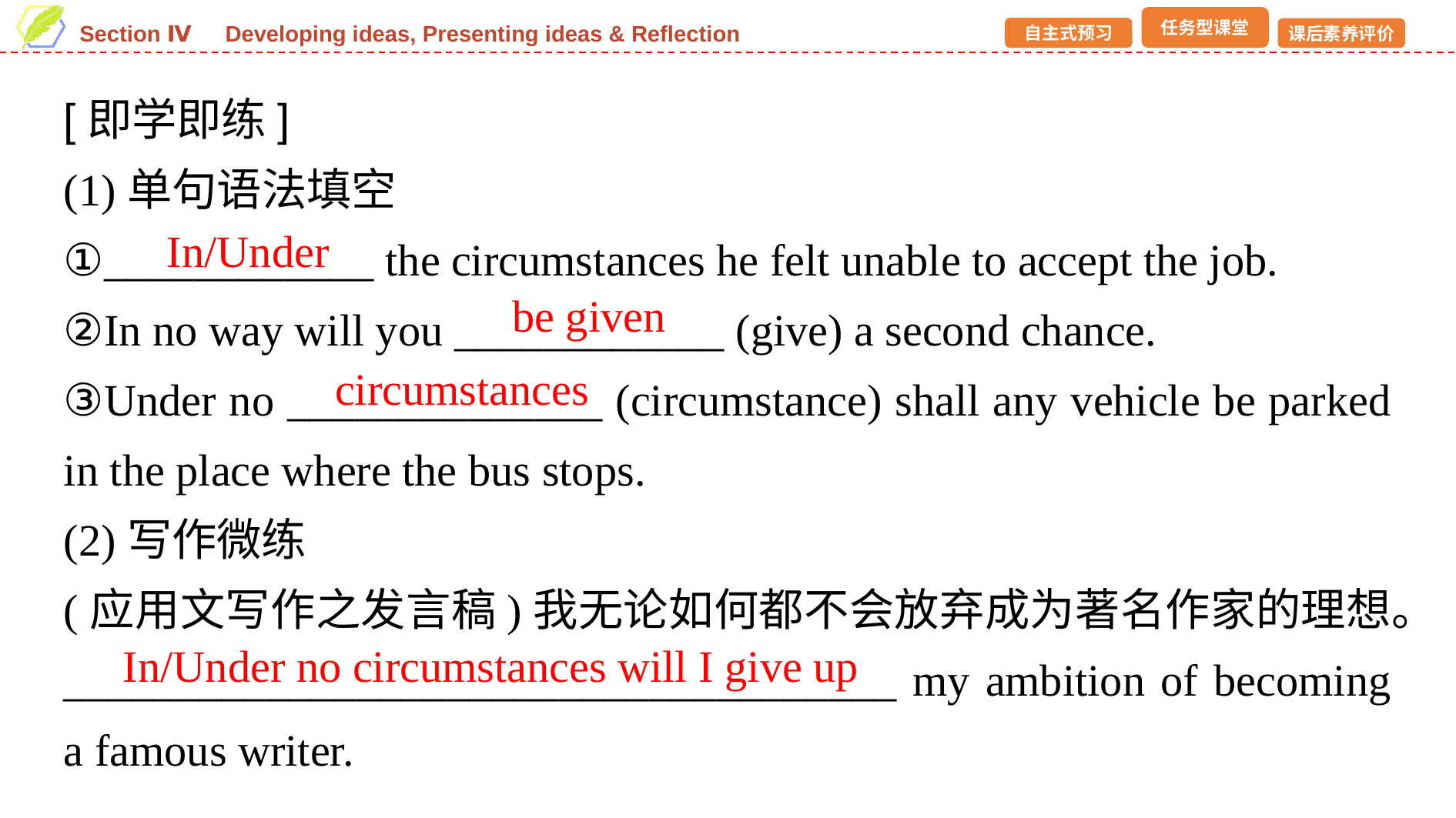

[即学即练]
(1)单句语法填空
①____________ the circumstances he felt unable to accept the job.
②In no way will you ____________ (give) a second chance.
③Under no ______________ (circumstance) shall any vehicle be parked in the place where the bus stops.
(2)写作微练
(应用文写作之发言稿)我无论如何都不会放弃成为著名作家的理想。
_____________________________________ my ambition of becoming a famous writer.
In/Under
be given
circumstances
In/Under no circumstances will I give up